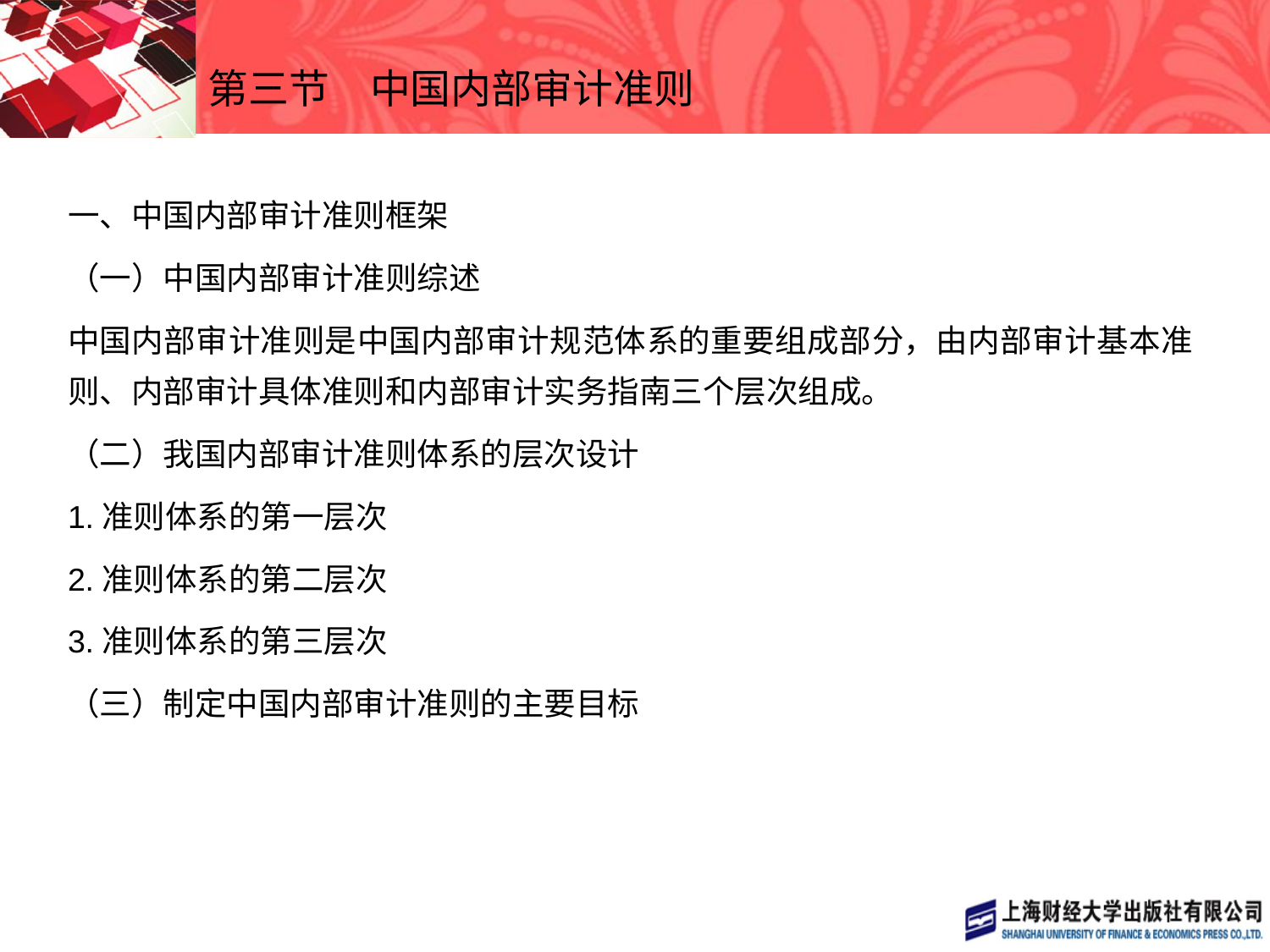

# 第三节　中国内部审计准则
一、中国内部审计准则框架
（一）中国内部审计准则综述
中国内部审计准则是中国内部审计规范体系的重要组成部分，由内部审计基本准则、内部审计具体准则和内部审计实务指南三个层次组成。
（二）我国内部审计准则体系的层次设计
1.准则体系的第一层次
2.准则体系的第二层次
3.准则体系的第三层次
（三）制定中国内部审计准则的主要目标